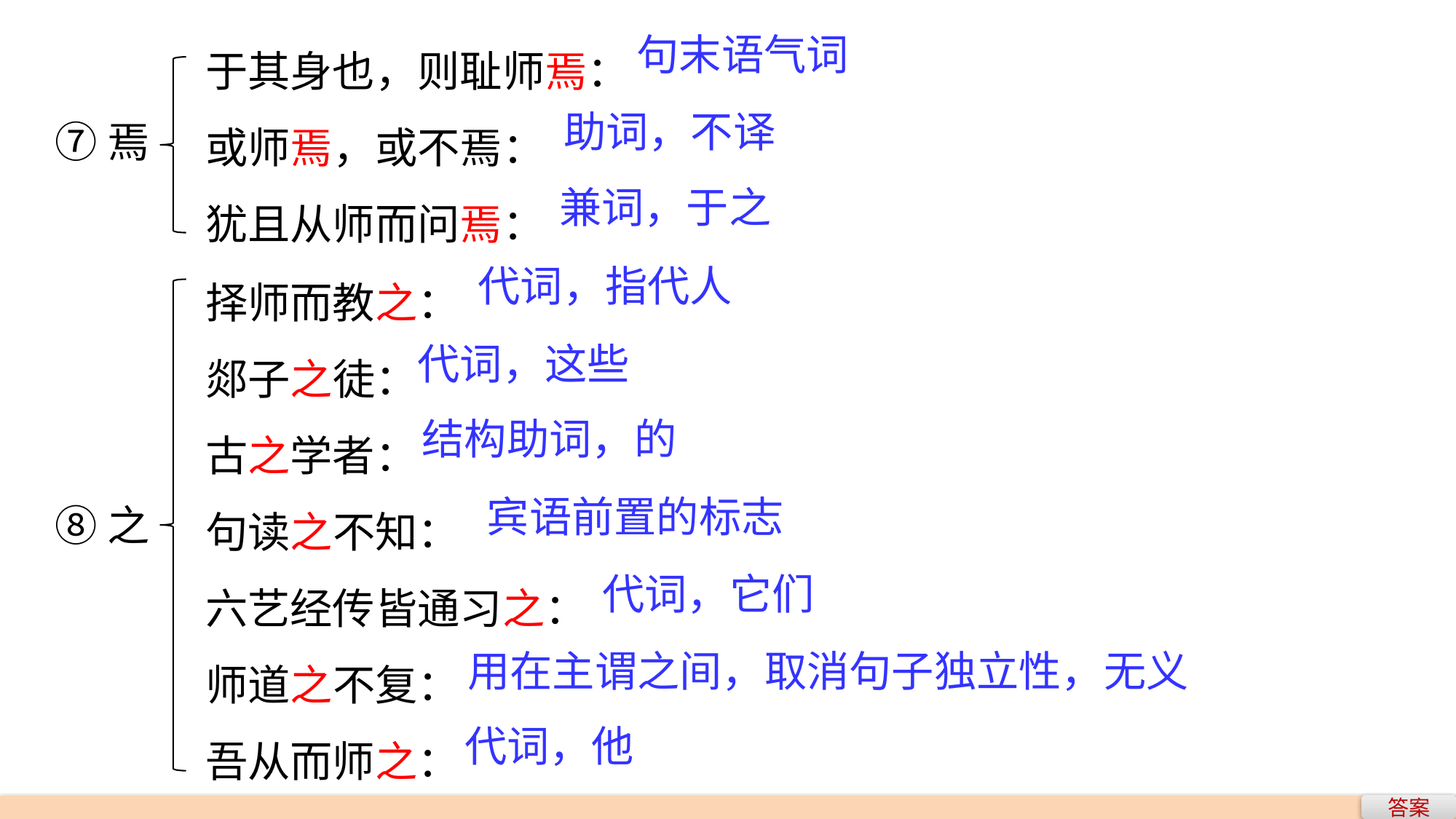

于其身也，则耻师焉：
或师焉，或不焉：
犹且从师而问焉：
句末语气词

助词，不译
⑦焉
兼词，于之
择师而教之：
郯子之徒：
古之学者：
句读之不知：
六艺经传皆通习之：
师道之不复：
吾从而师之：
代词，指代人

代词，这些
结构助词，的
宾语前置的标志
⑧之
代词，它们
用在主谓之间，取消句子独立性，无义
代词，他
答案